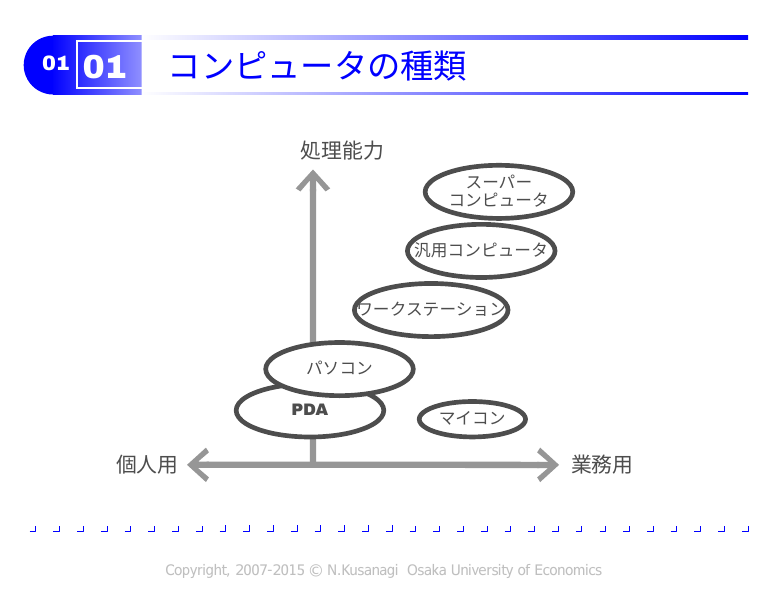

# 01   コンピュータの種類
処理能力
スーパー
コンピュータ

汎用コンピュータ

ワークステーション
パソコン
PDA
マイコン
個人用
業務用